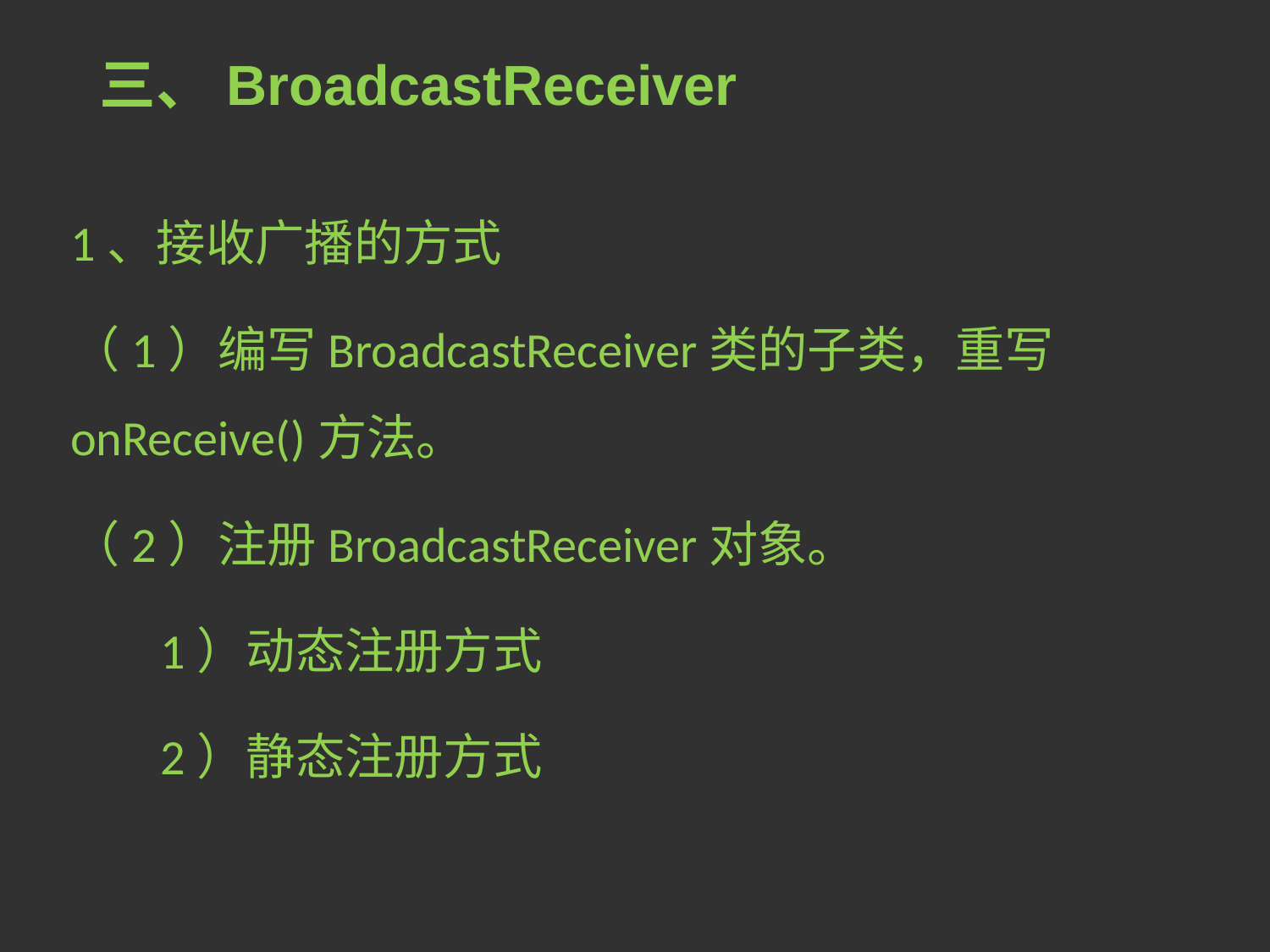

# 三、BroadcastReceiver
1、接收广播的方式
（1）编写BroadcastReceiver类的子类，重写onReceive()方法。
（2）注册BroadcastReceiver对象。
        1）动态注册方式
        2）静态注册方式